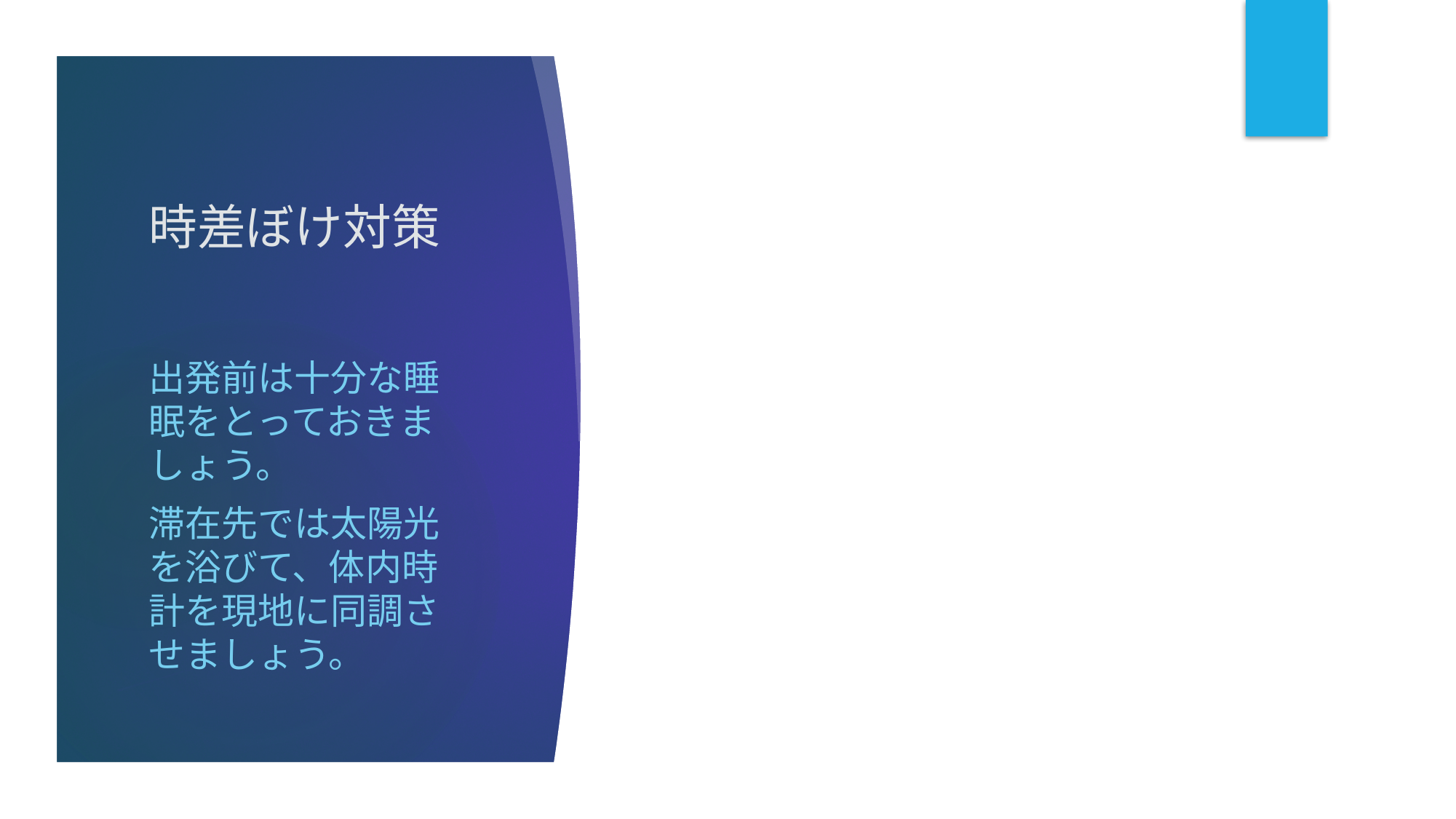

# 時差ぼけ対策

出発前は十分な睡眠をとっておきましょう。
滞在先では太陽光を浴びて、体内時計を現地に同調させましょう。